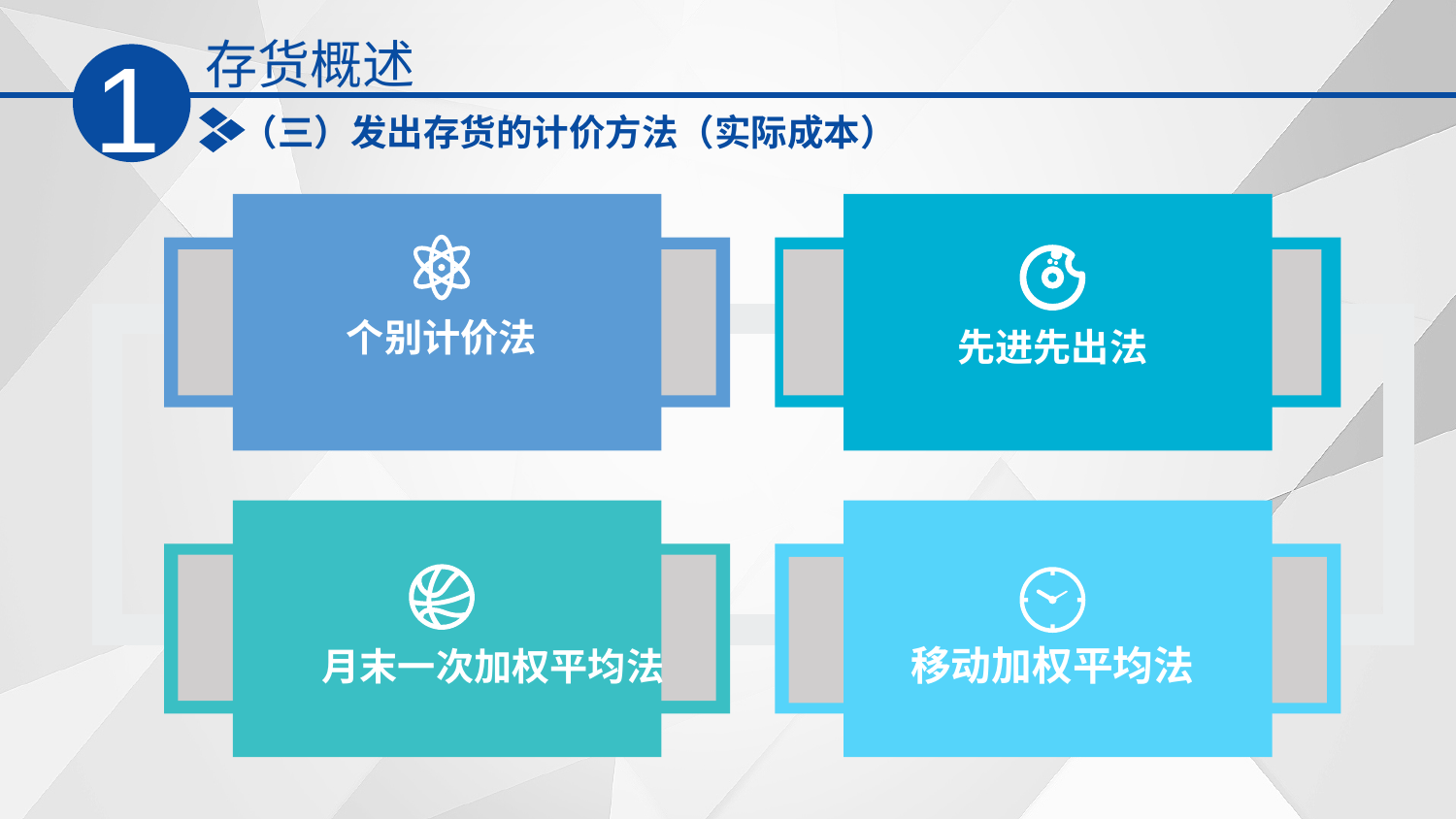

存货概述
1

（三）发出存货的计价方法（实际成本）

个别计价法

先进先出法

月末一次加权平均法
移动加权平均法